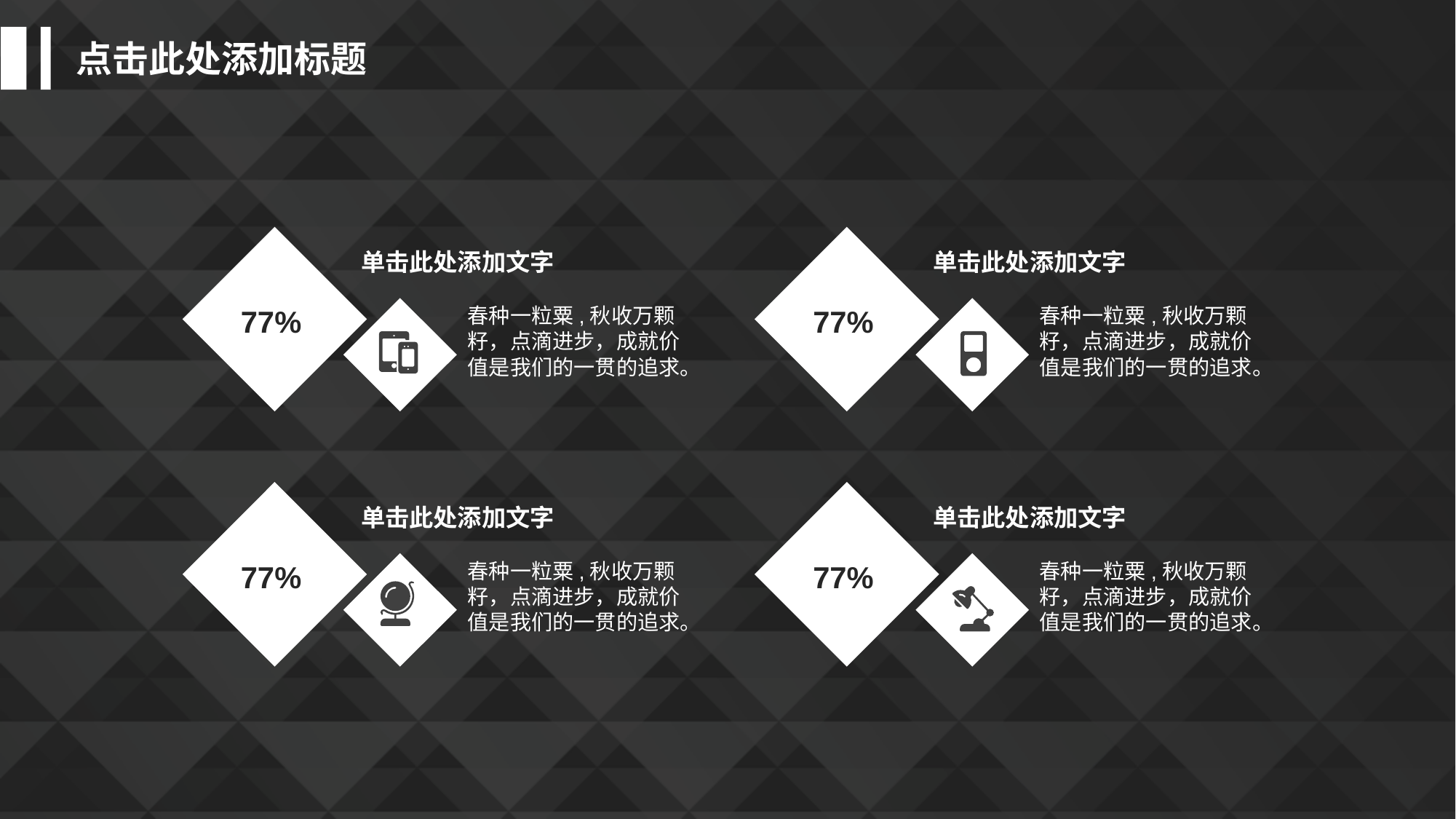

点击此处添加标题

单击此处添加文字
春种一粒粟,秋收万颗籽，点滴进步，成就价值是我们的一贯的追求。
单击此处添加文字
春种一粒粟,秋收万颗籽，点滴进步，成就价值是我们的一贯的追求。
77%
77%

单击此处添加文字
春种一粒粟,秋收万颗籽，点滴进步，成就价值是我们的一贯的追求。
单击此处添加文字
春种一粒粟,秋收万颗籽，点滴进步，成就价值是我们的一贯的追求。
77%
77%